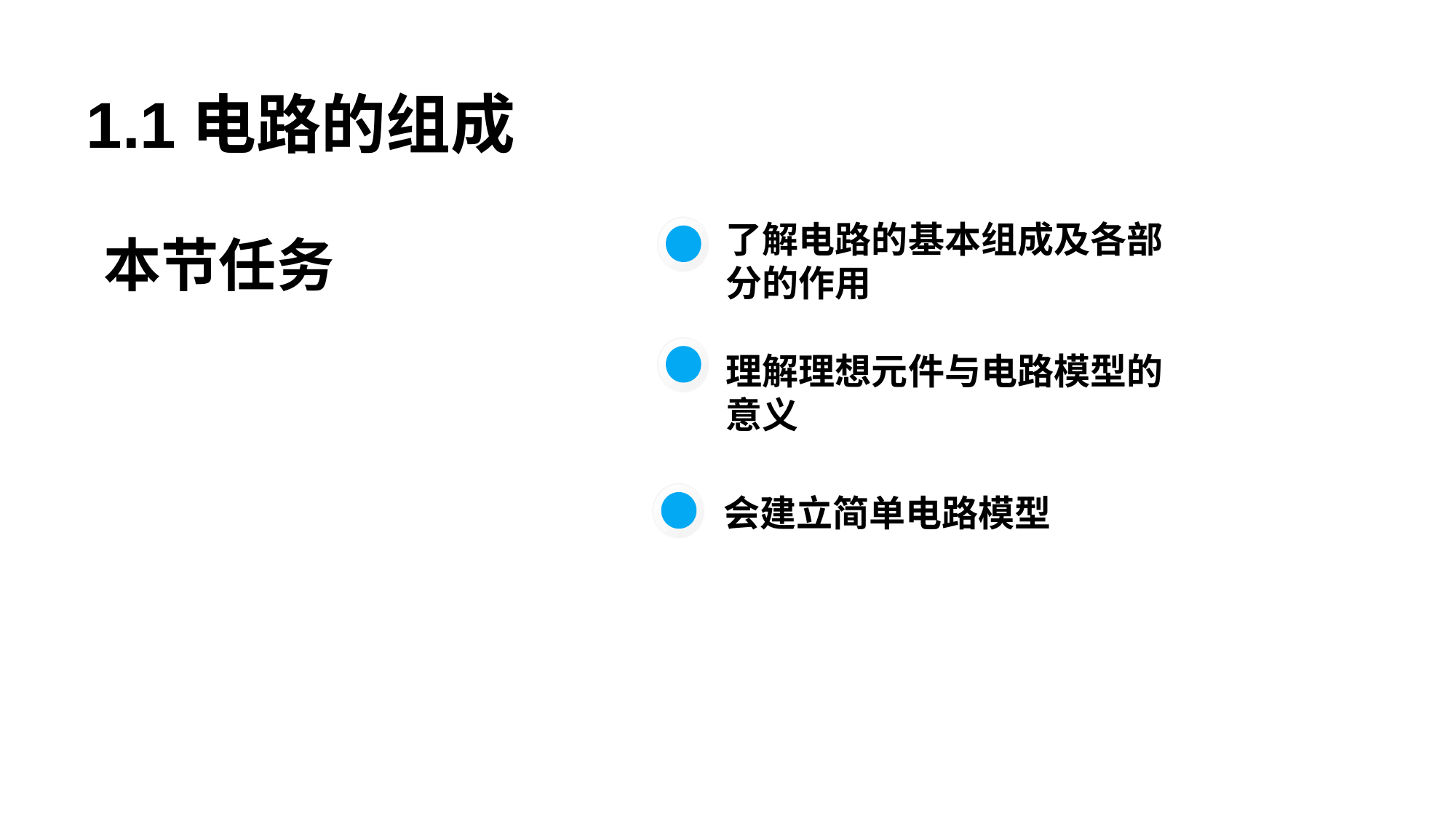

1.1电路的组成
了解电路的基本组成及各部分的作用

本节任务

理解理想元件与电路模型的意义

会建立简单电路模型